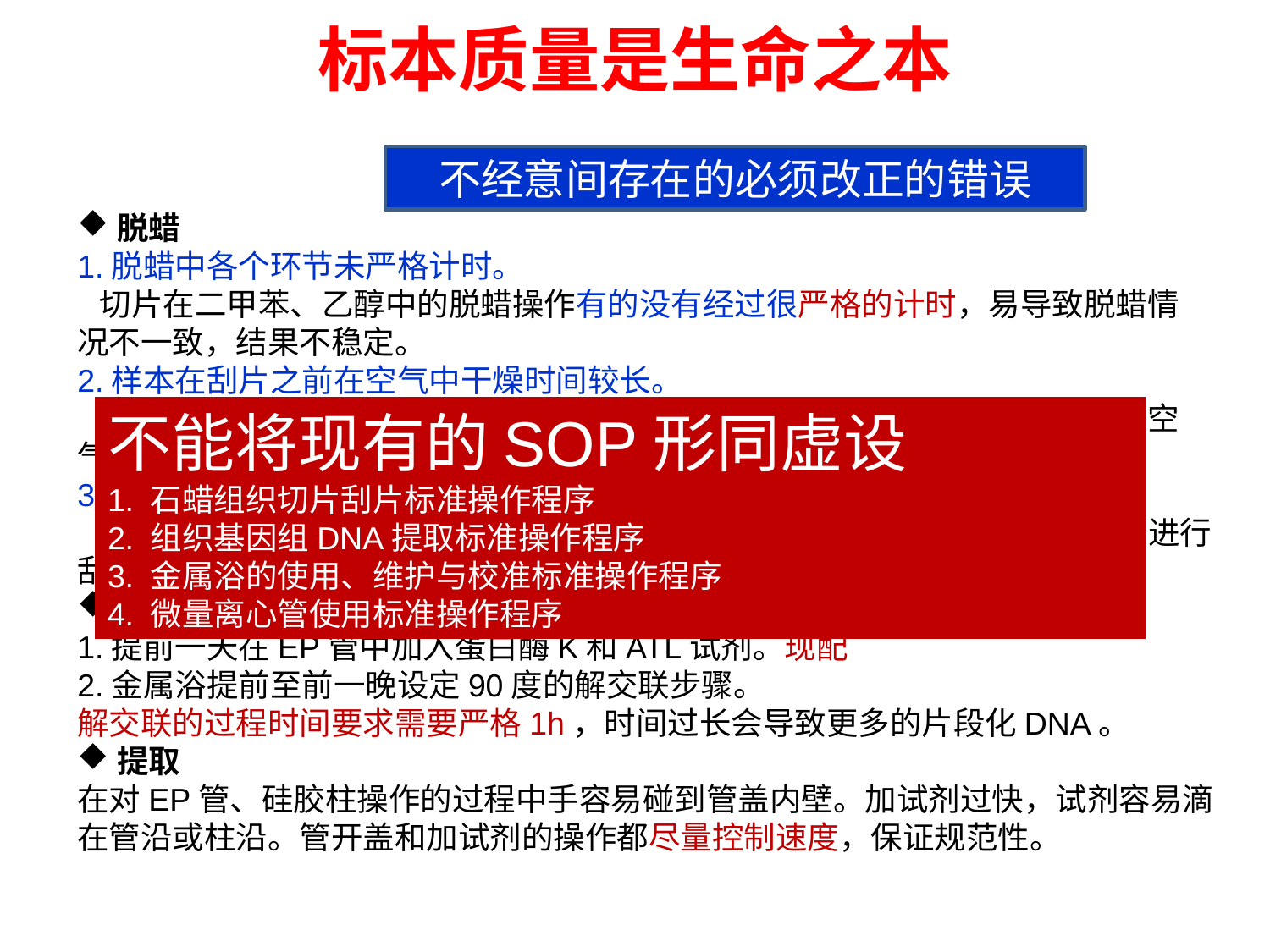

# 标本质量是生命之本
不经意间存在的必须改正的错误
脱蜡
1.脱蜡中各个环节未严格计时。
  切片在二甲苯、乙醇中的脱蜡操作有的没有经过很严格的计时，易导致脱蜡情 况不一致，结果不稳定。
2.样本在刮片之前在空气中干燥时间较长。
  刮片前都浸泡在超纯水保持组织湿润，过于干燥会引起组织刮片碎屑漂浮在空 气中造成污染。
3.多个样本放在一张吸水纸。
  一个样本仅有两张切片时，有时会使用同一张吸水纸放置2个以上样本切片进行刮片。一个样本严格使用一张吸水纸。
消化
1.提前一天在EP管中加入蛋白酶K和ATL试剂。现配
2.金属浴提前至前一晚设定90度的解交联步骤。
解交联的过程时间要求需要严格1h，时间过长会导致更多的片段化DNA。
提取
在对EP管、硅胶柱操作的过程中手容易碰到管盖内壁。加试剂过快，试剂容易滴在管沿或柱沿。管开盖和加试剂的操作都尽量控制速度，保证规范性。
不能将现有的SOP形同虚设
1. 石蜡组织切片刮片标准操作程序
2. 组织基因组DNA提取标准操作程序
3. 金属浴的使用、维护与校准标准操作程序
4. 微量离心管使用标准操作程序